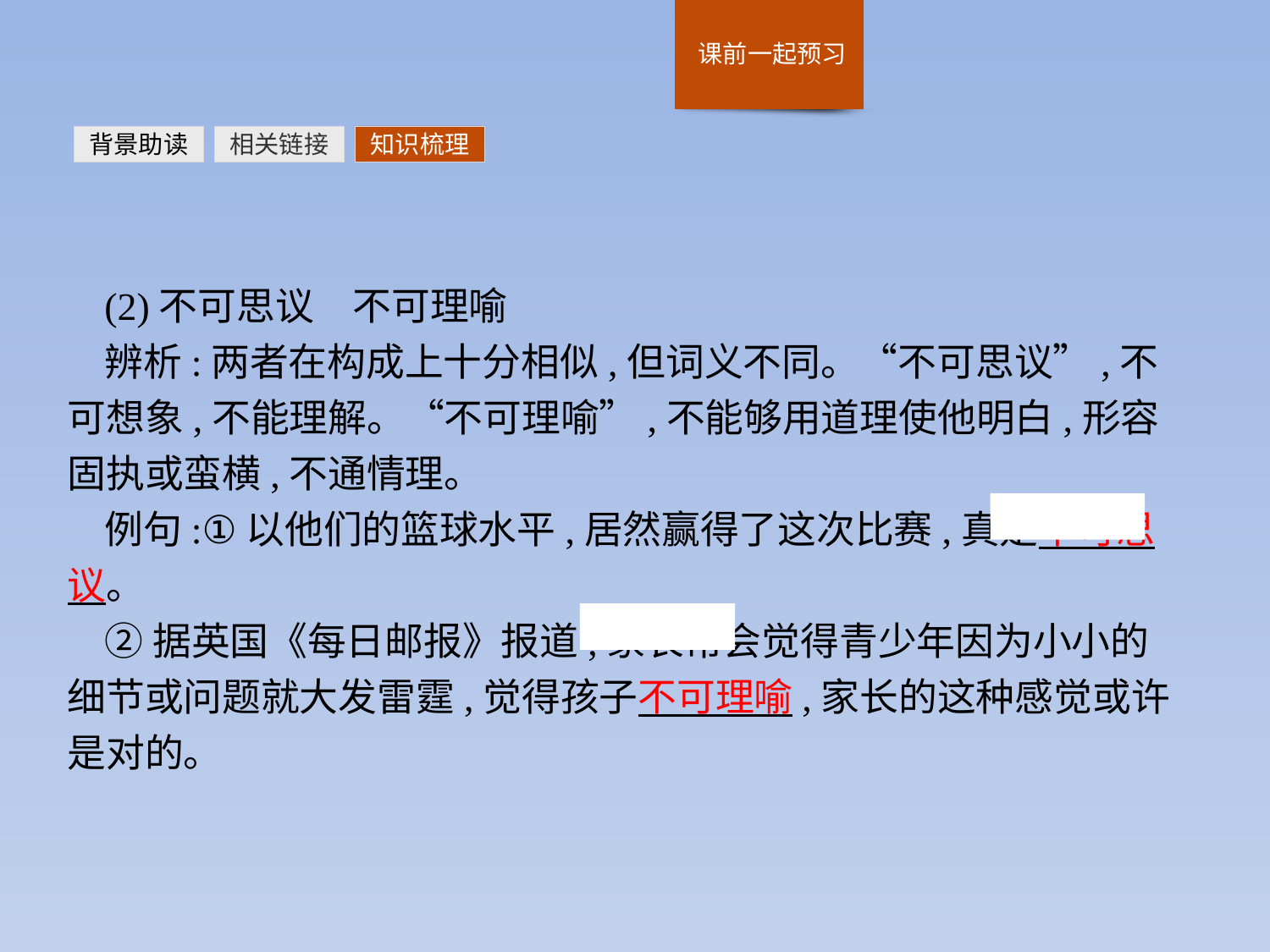

背景助读
相关链接
知识梳理
(2)不可思议　不可理喻
辨析:两者在构成上十分相似,但词义不同。“不可思议”,不可想象,不能理解。“不可理喻”,不能够用道理使他明白,形容固执或蛮横,不通情理。
例句:①以他们的篮球水平,居然赢得了这次比赛,真是不可思议。
②据英国《每日邮报》报道,家长常会觉得青少年因为小小的细节或问题就大发雷霆,觉得孩子不可理喻,家长的这种感觉或许是对的。